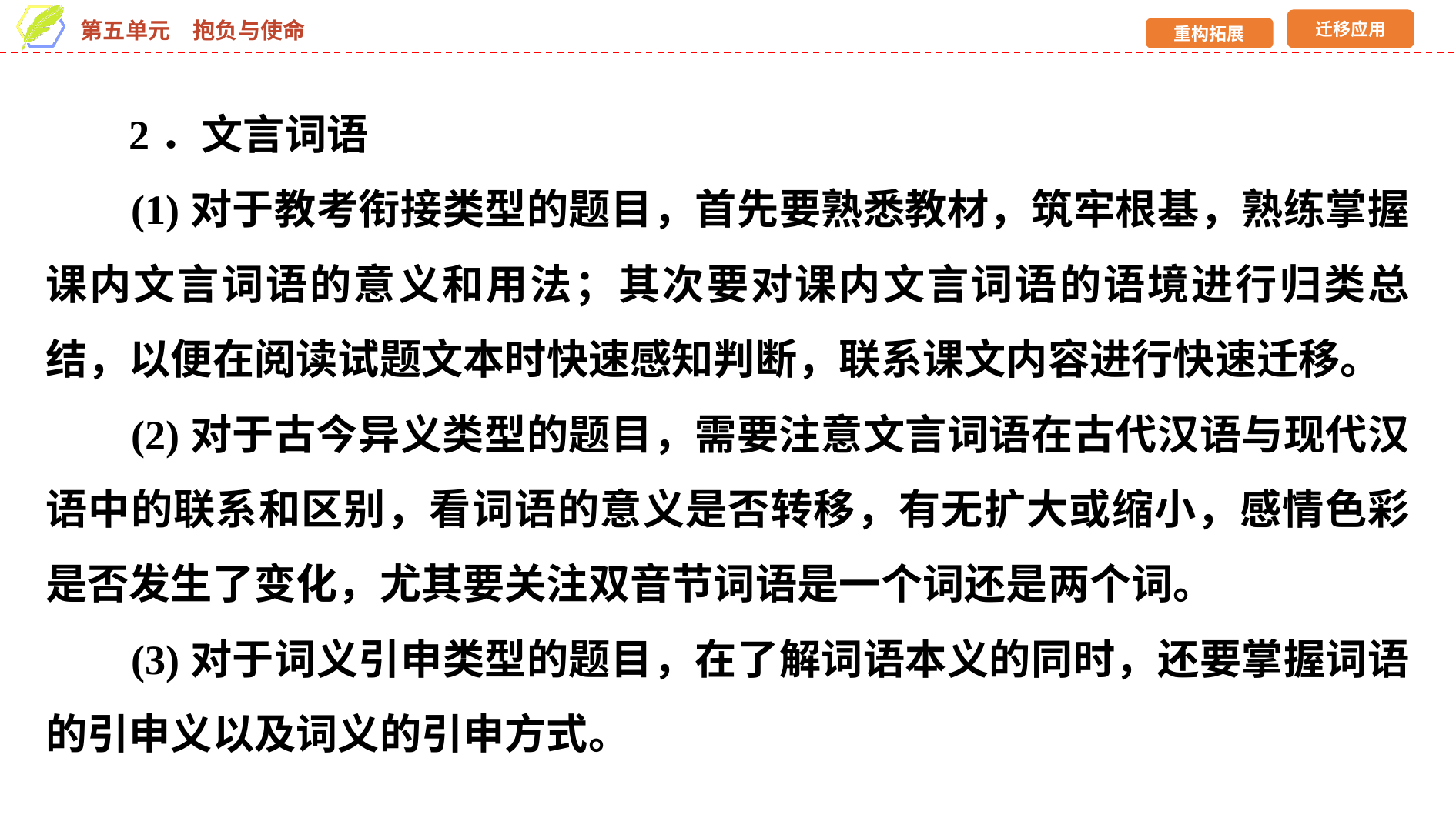

2．文言词语
        (1)对于教考衔接类型的题目，首先要熟悉教材，筑牢根基，熟练掌握课内文言词语的意义和用法；其次要对课内文言词语的语境进行归类总结，以便在阅读试题文本时快速感知判断，联系课文内容进行快速迁移。
        (2)对于古今异义类型的题目，需要注意文言词语在古代汉语与现代汉语中的联系和区别，看词语的意义是否转移，有无扩大或缩小，感情色彩是否发生了变化，尤其要关注双音节词语是一个词还是两个词。
        (3)对于词义引申类型的题目，在了解词语本义的同时，还要掌握词语的引申义以及词义的引申方式。